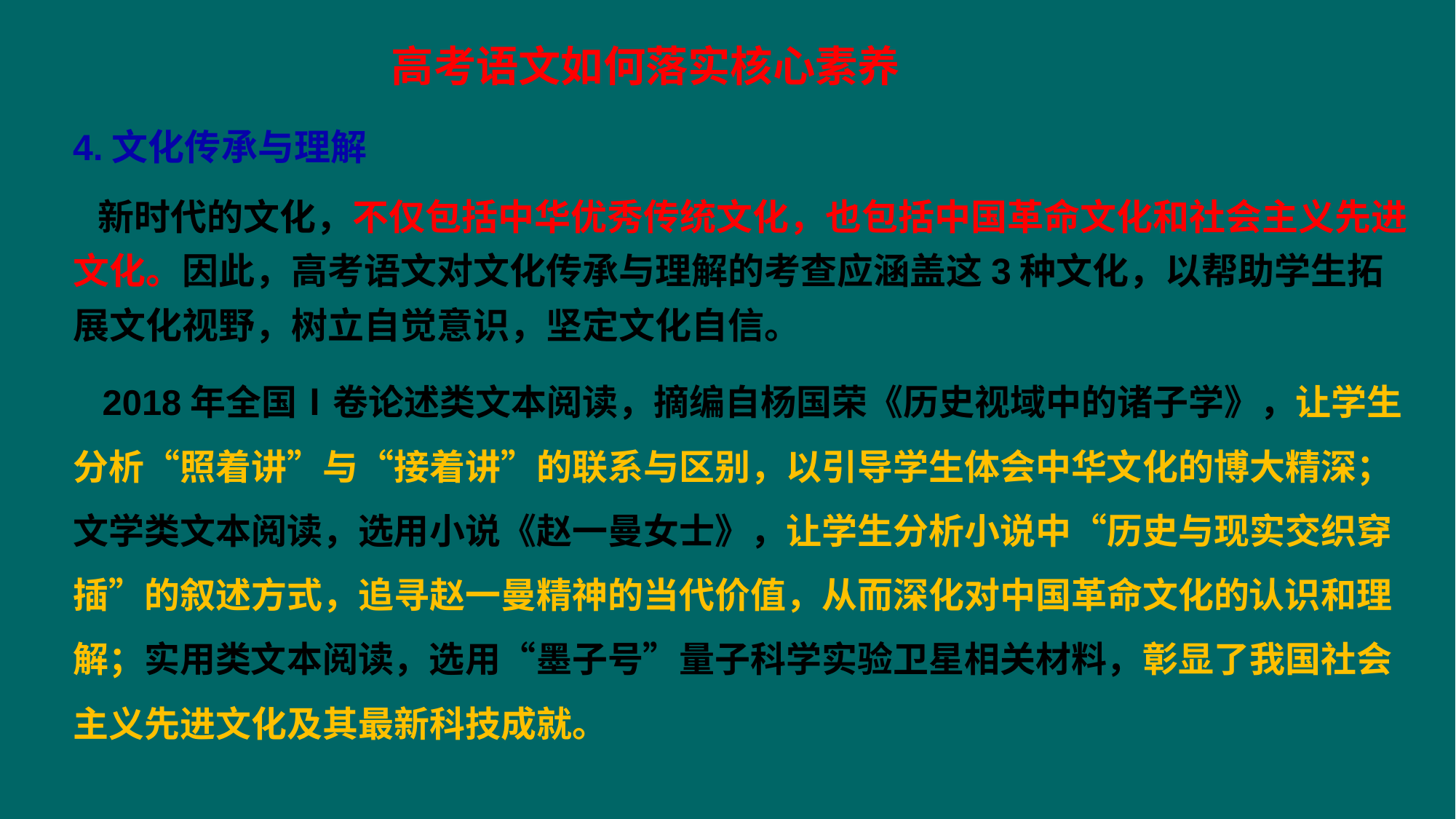

高考语文如何落实核心素养
4.文化传承与理解
  新时代的文化，不仅包括中华优秀传统文化，也包括中国革命文化和社会主义先进文化。因此，高考语文对文化传承与理解的考查应涵盖这3种文化，以帮助学生拓展文化视野，树立自觉意识，坚定文化自信。
   2018年全国Ⅰ卷论述类文本阅读，摘编自杨国荣《历史视域中的诸子学》，让学生分析“照着讲”与“接着讲”的联系与区别，以引导学生体会中华文化的博大精深；文学类文本阅读，选用小说《赵一曼女士》，让学生分析小说中“历史与现实交织穿插”的叙述方式，追寻赵一曼精神的当代价值，从而深化对中国革命文化的认识和理解；实用类文本阅读，选用“墨子号”量子科学实验卫星相关材料，彰显了我国社会主义先进文化及其最新科技成就。